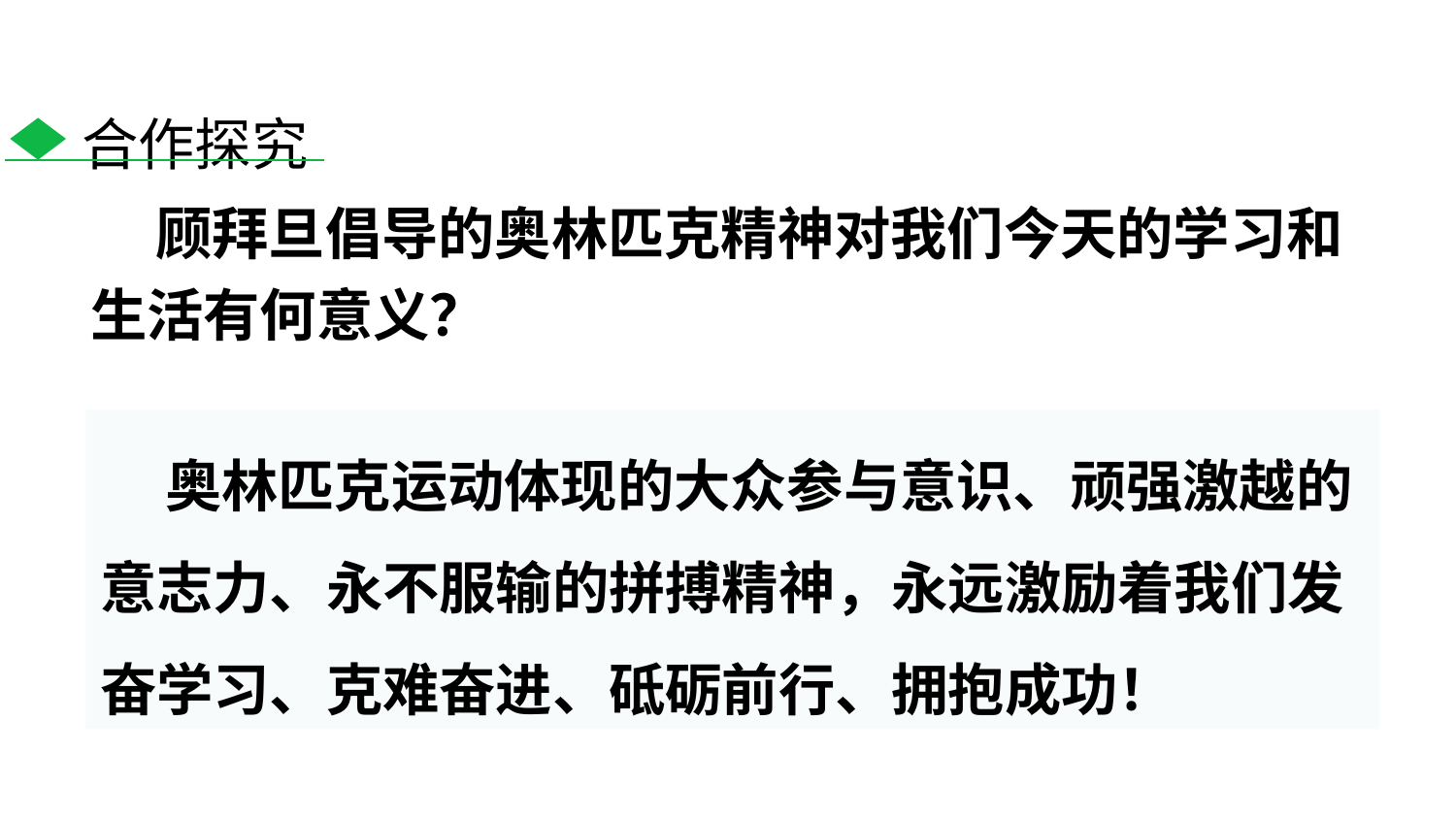

合作探究

    顾拜旦倡导的奥林匹克精神对我们今天的学习和生活有何意义？
    奥林匹克运动体现的大众参与意识、顽强激越的意志力、永不服输的拼搏精神，永远激励着我们发奋学习、克难奋进、砥砺前行、拥抱成功！